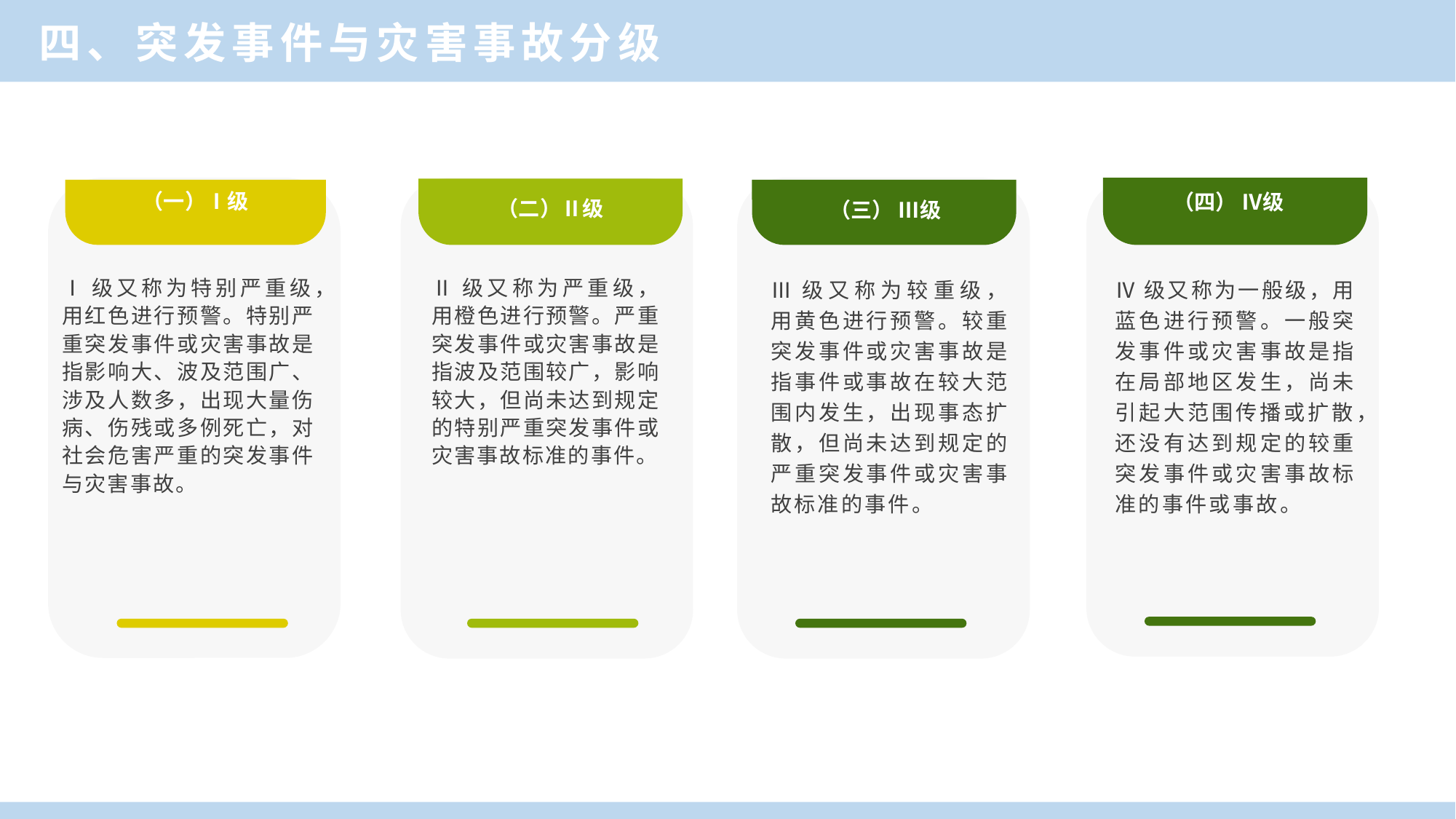

四、突发事件与灾害事故分级

（一）Ⅰ级
（四） Ⅳ级
（二）Ⅱ级
（三） Ⅲ级
Ⅱ级又称为严重级，用橙色进行预警。严重突发事件或灾害事故是指波及范围较广，影响较大，但尚未达到规定的特别严重突发事件或灾害事故标准的事件。
Ⅰ级又称为特别严重级，用红色进行预警。特别严重突发事件或灾害事故是指影响大、波及范围广、涉及人数多，出现大量伤病、伤残或多例死亡，对社会危害严重的突发事件与灾害事故。
Ⅲ级又称为较重级，用黄色进行预警。较重突发事件或灾害事故是指事件或事故在较大范围内发生，出现事态扩散，但尚未达到规定的严重突发事件或灾害事故标准的事件。
Ⅳ级又称为一般级，用蓝色进行预警。一般突发事件或灾害事故是指在局部地区发生，尚未引起大范围传播或扩散，还没有达到规定的较重突发事件或灾害事故标准的事件或事故。